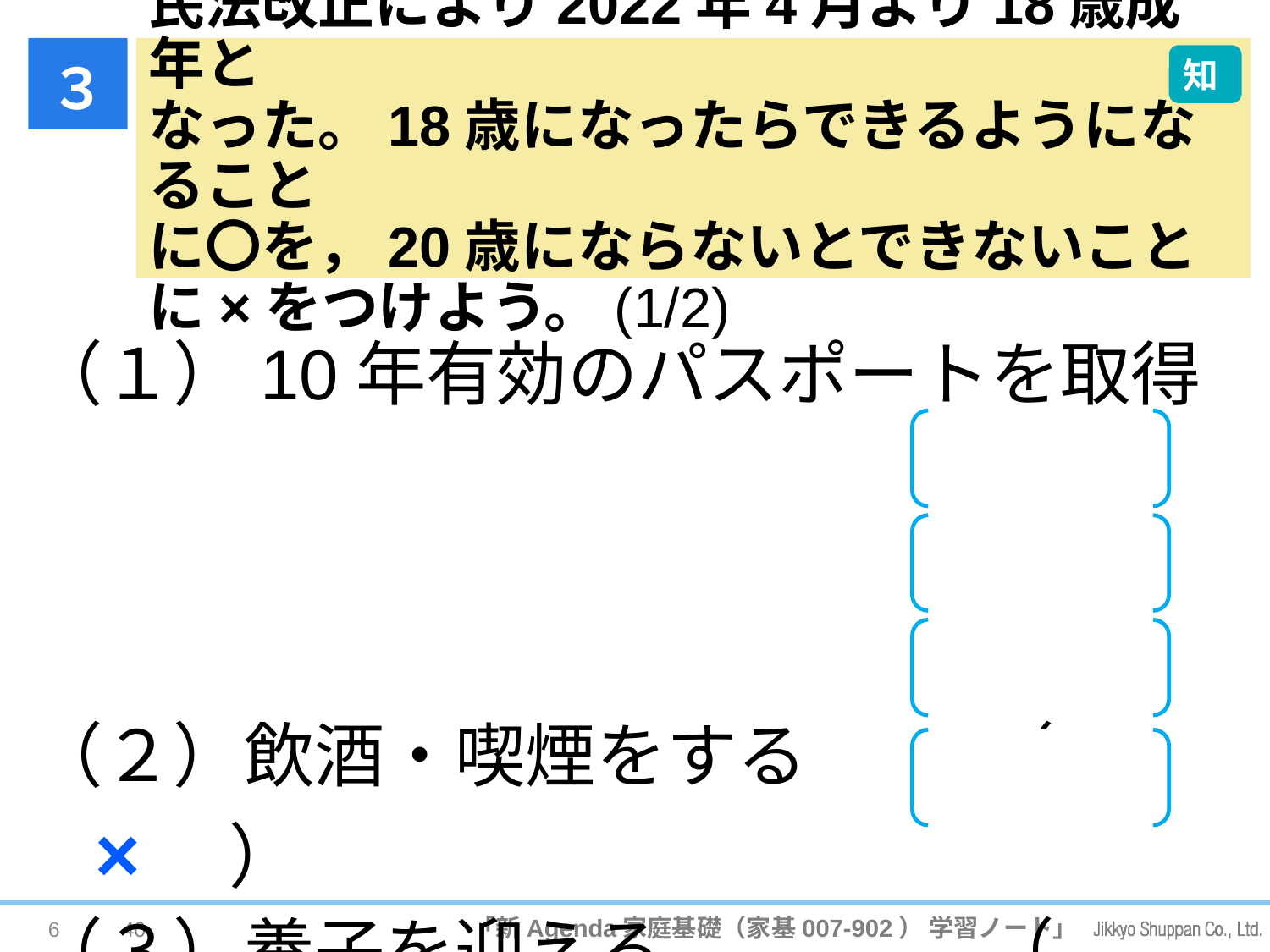

３
# 民法改正により2022年4月より18歳成年と なった。18歳になったらできるようになること に〇を，20歳にならないとできないことに×をつけよう。(1/2)
知
（１）10年有効のパスポートを取得する     （　○　）
（２）飲酒・喫煙をする 		（　×　）
（３）養子を迎える 			（　×　）
（４）クレジットカードをつくる 	（　○　）

6